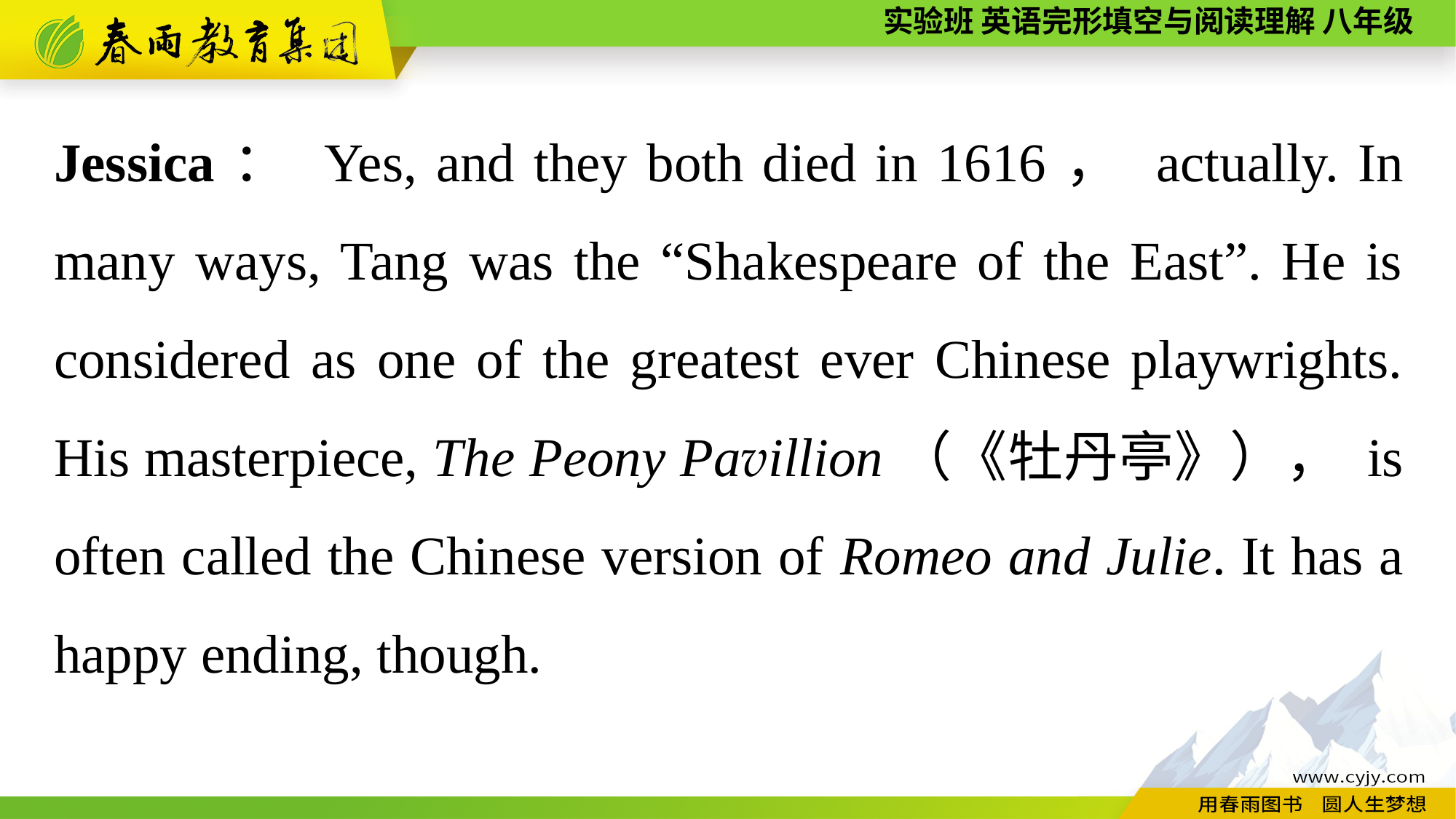

Jessica： Yes, and they both died in 1616， actually. In many ways, Tang was the “Shakespeare of the East”. He is considered as one of the greatest ever Chinese playwrights. His masterpiece, The Peony Pavillion（《牡丹亭》）， is often called the Chinese version of Romeo and Julie. It has a happy ending, though.